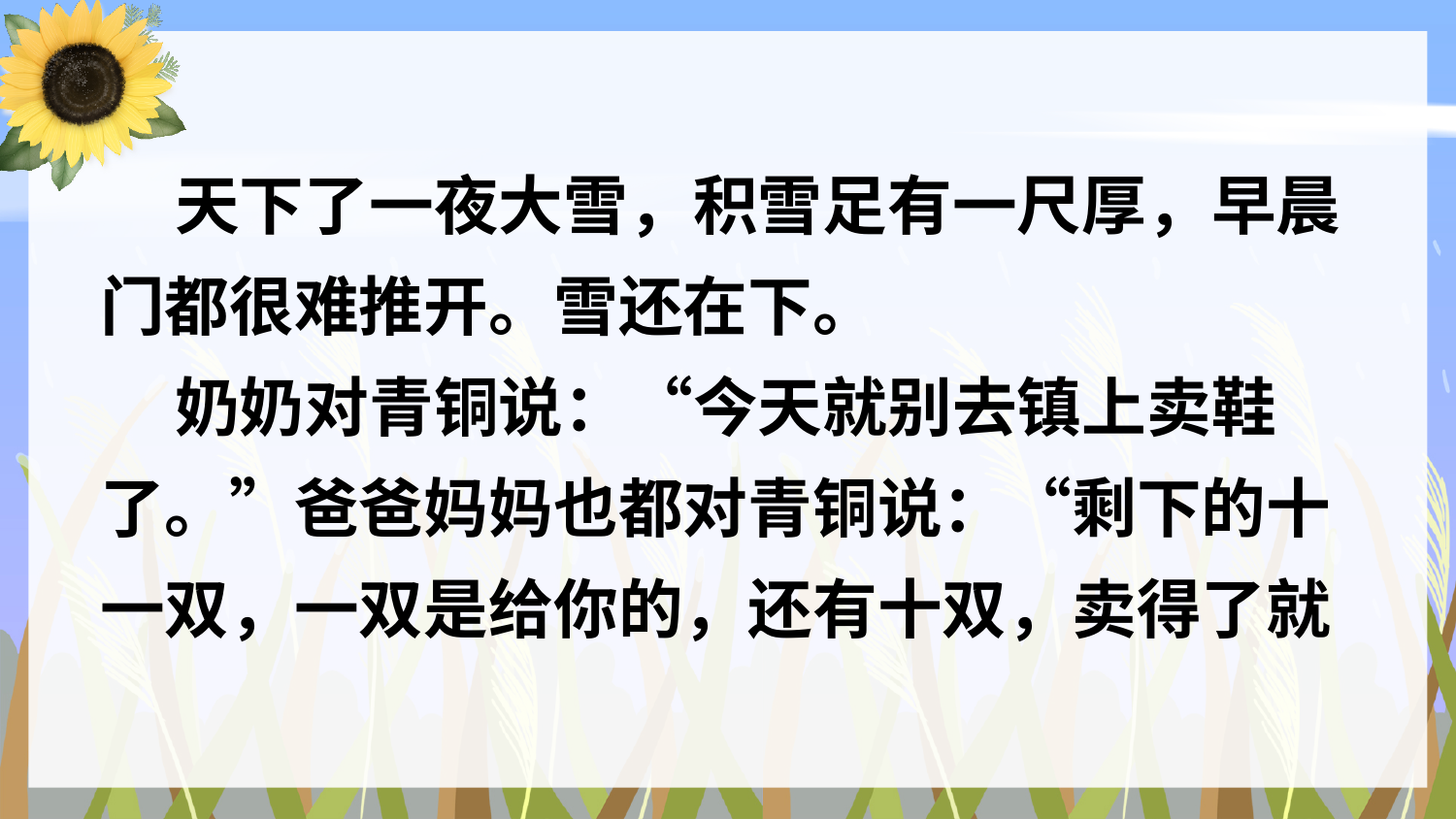

天下了一夜大雪，积雪足有一尺厚，早晨门都很难推开。雪还在下。
    奶奶对青铜说：“今天就别去镇上卖鞋了。”爸爸妈妈也都对青铜说：“剩下的十一双，一双是给你的，还有十双，卖得了就